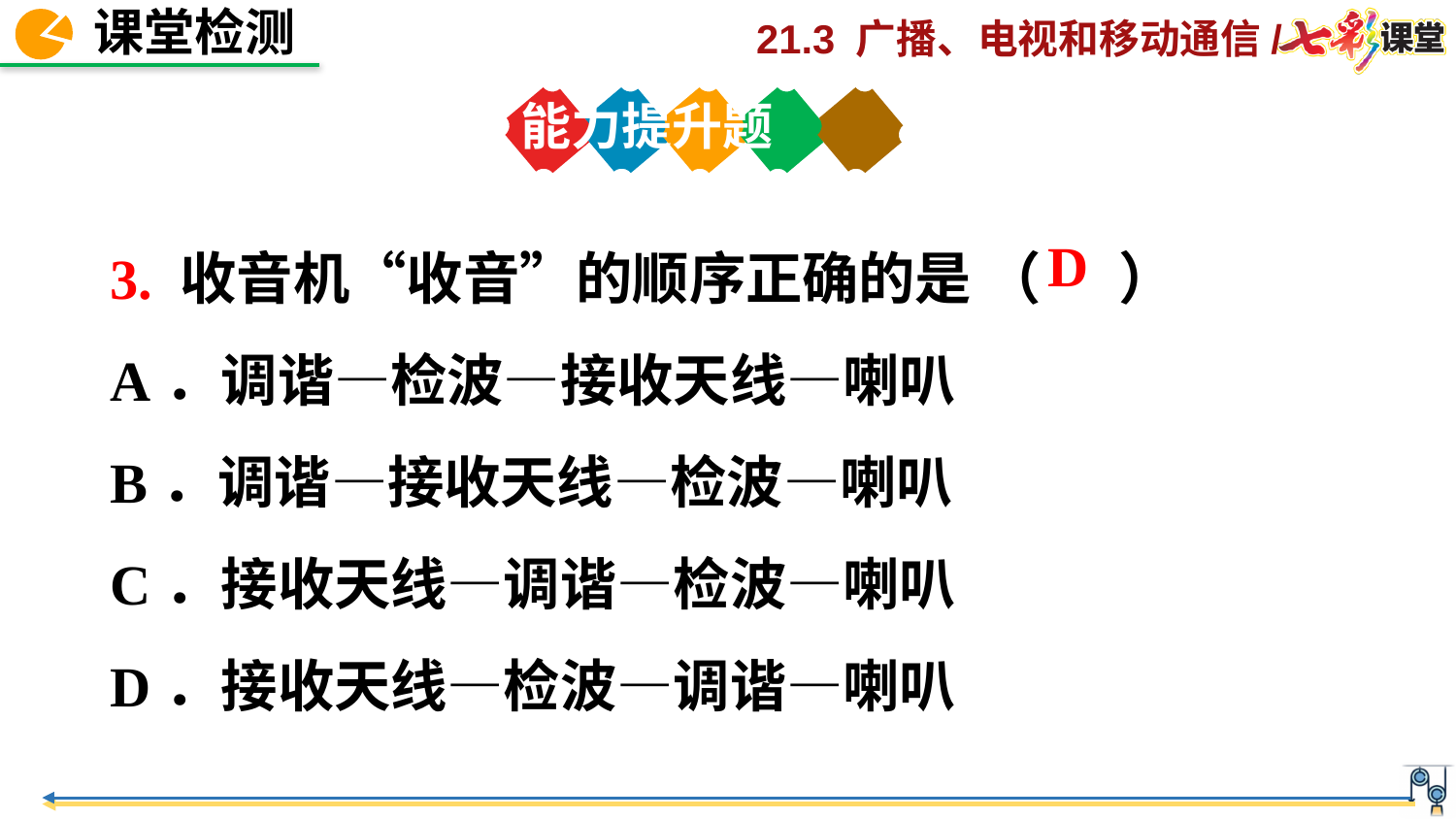

能力提升题

3. 收音机“收音”的顺序正确的是 （      ）
A．调谐—检波—接收天线—喇叭
B．调谐—接收天线—检波—喇叭
C．接收天线—调谐—检波—喇叭
D．接收天线—检波—调谐—喇叭
D